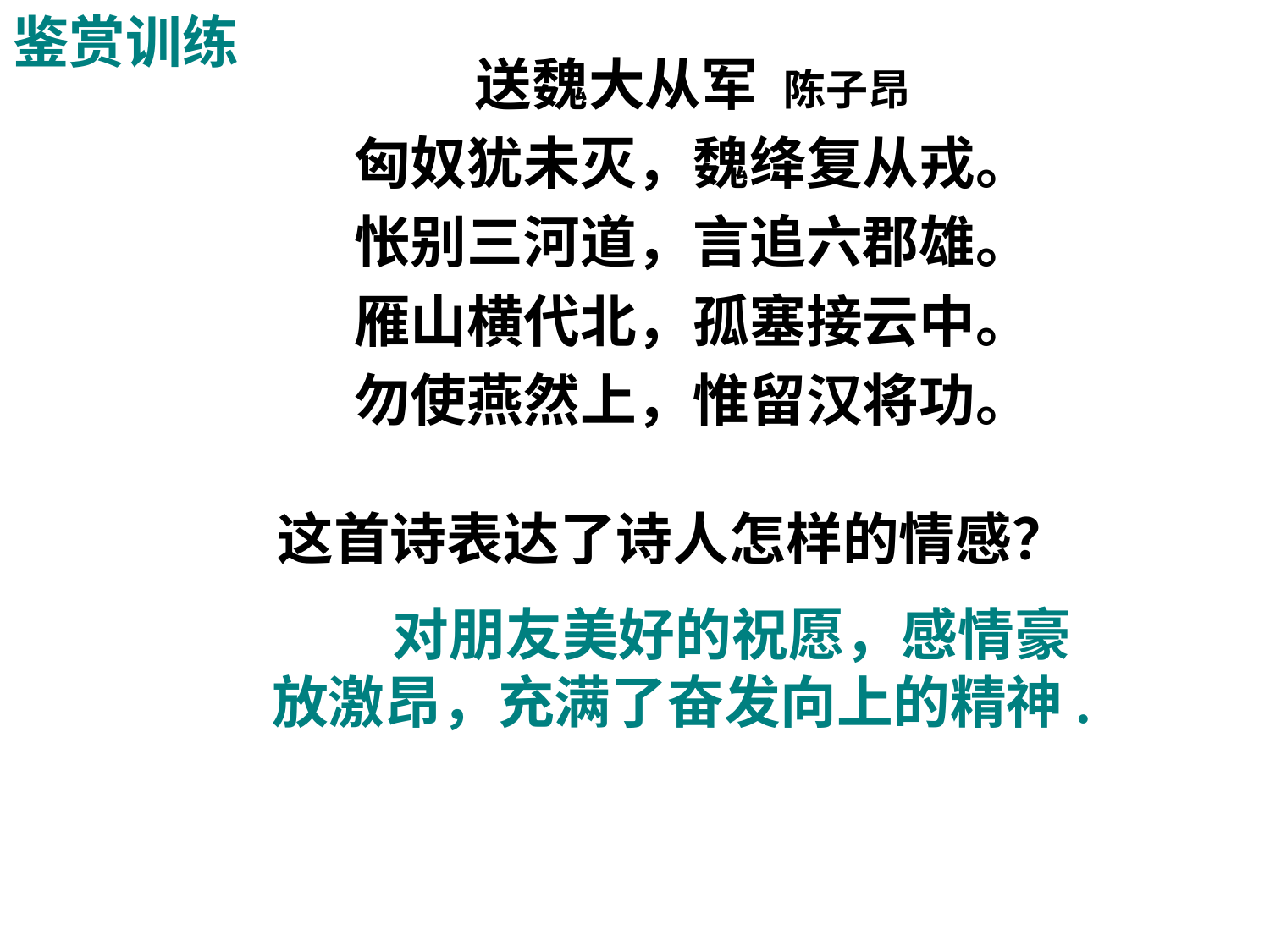

鉴赏训练
送魏大从军  陈子昂
匈奴犹未灭，魏绛复从戎。
怅别三河道，言追六郡雄。
雁山横代北，孤塞接云中。
勿使燕然上，惟留汉将功。

这首诗表达了诗人怎样的情感？
            对朋友美好的祝愿，感情豪放激昂，充满了奋发向上的精神.